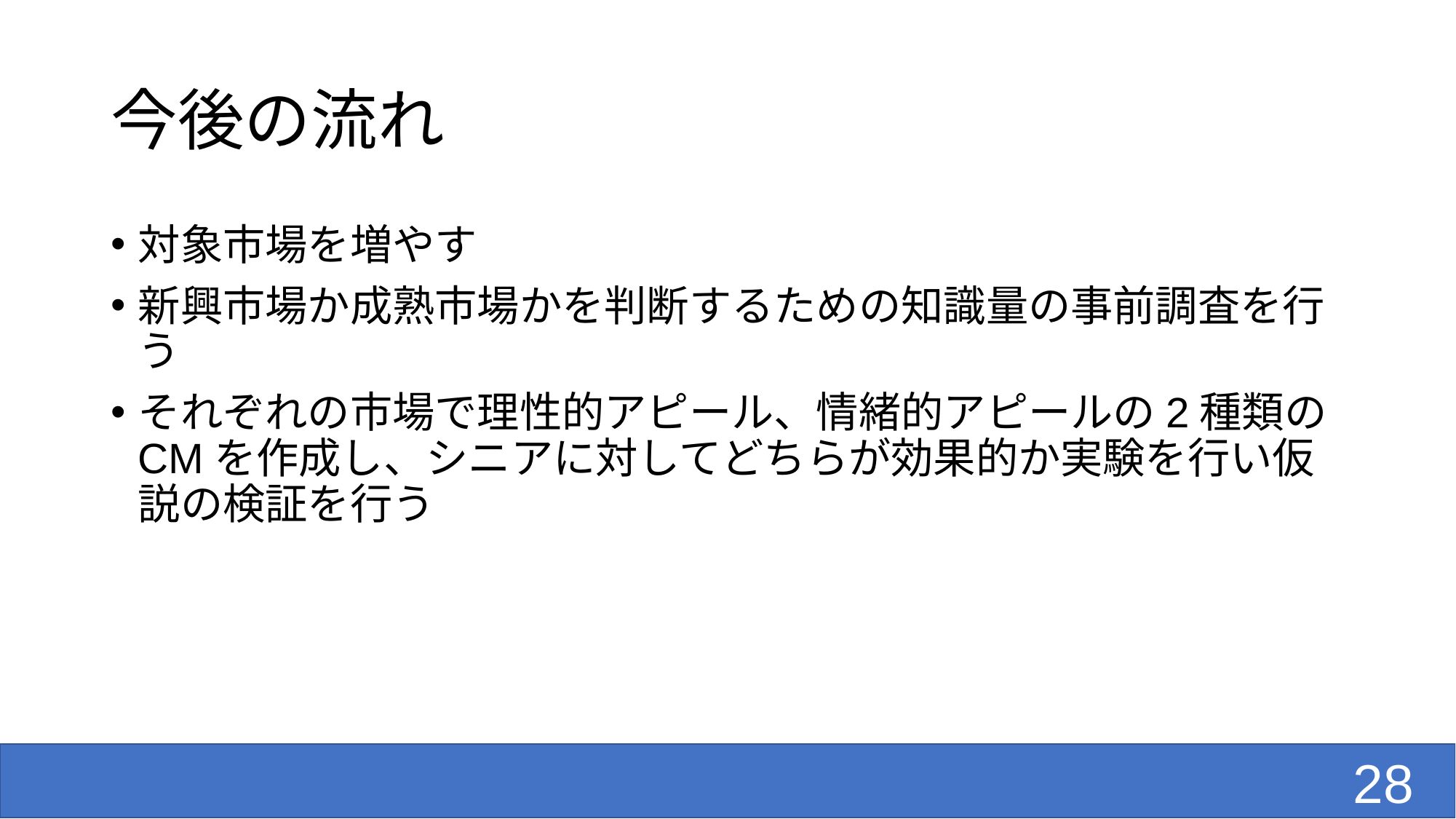

# 今後の流れ
対象市場を増やす
新興市場か成熟市場かを判断するための知識量の事前調査を行う
それぞれの市場で理性的アピール、情緒的アピールの2種類のCMを作成し、シニアに対してどちらが効果的か実験を行い仮説の検証を行う

28